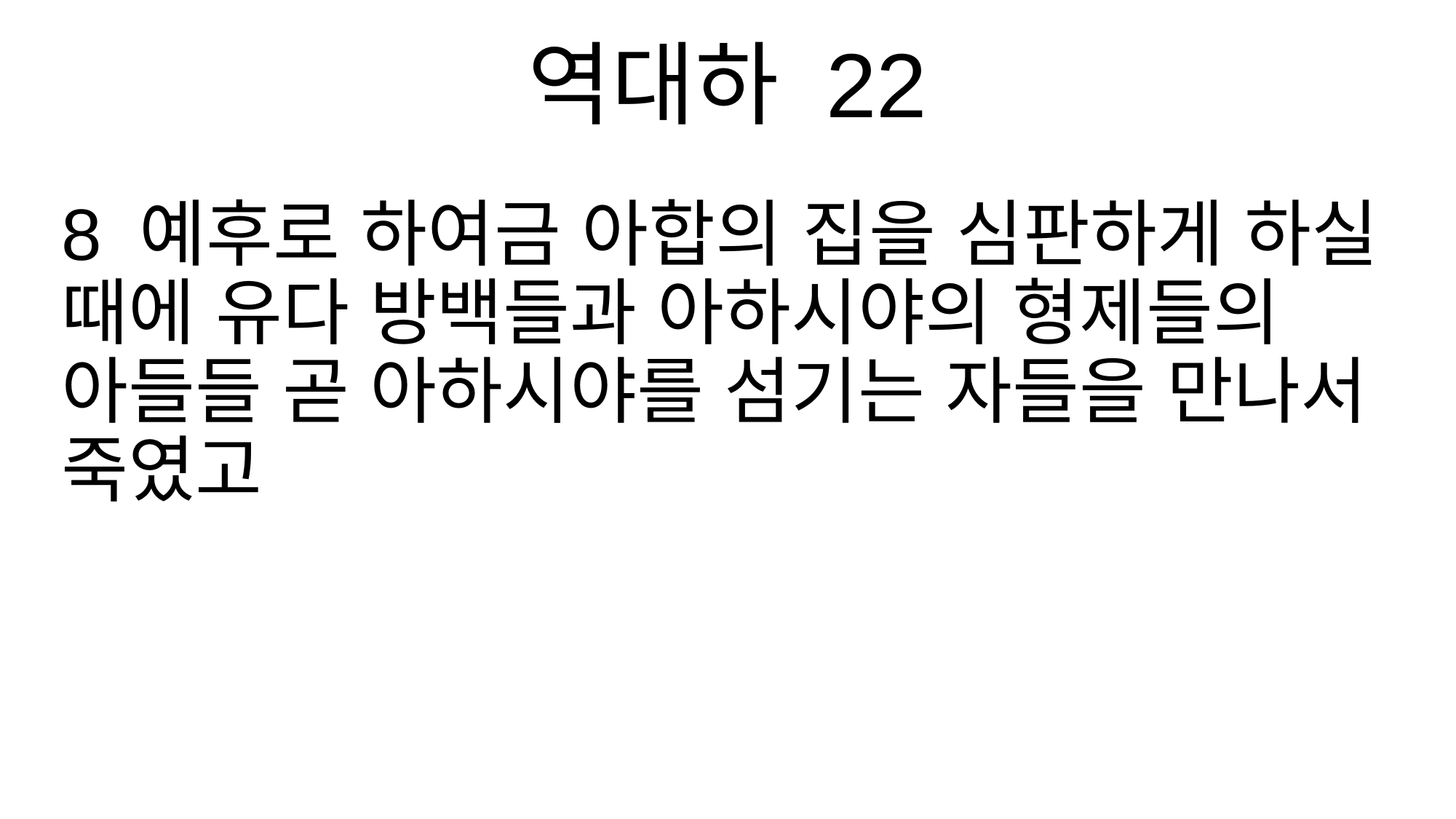

역대하 22
8 예후로 하여금 아합의 집을 심판하게 하실 때에 유다 방백들과 아하시야의 형제들의 아들들 곧 아하시야를 섬기는 자들을 만나서 죽였고